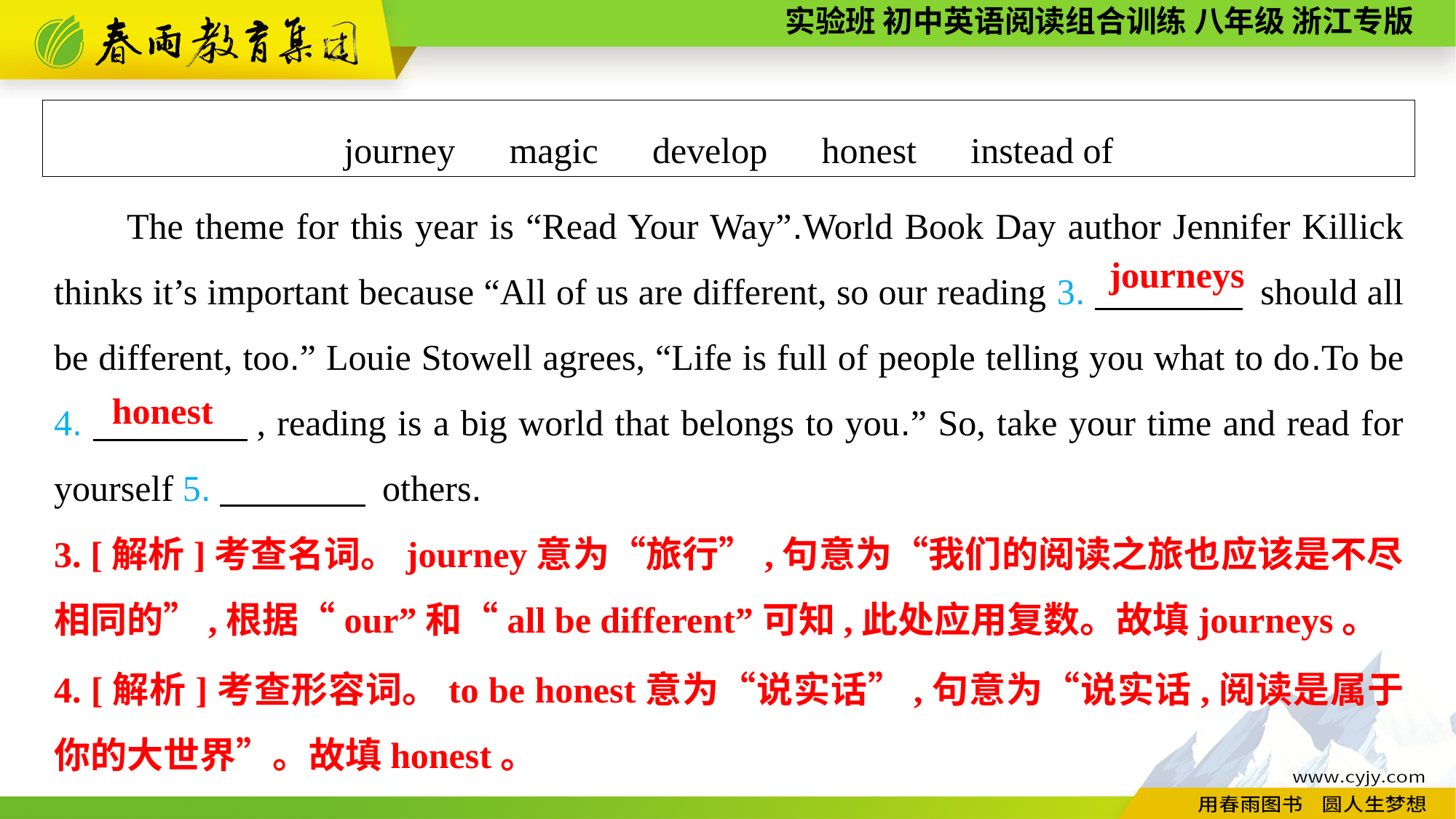

journey　magic　develop　honest　instead of
The theme for this year is “Read Your Way”.World Book Day author Jennifer Killick thinks it’s important because “All of us are different, so our reading 3.　　　　 should all be different, too.” Louie Stowell agrees, “Life is full of people telling you what to do.To be 4.　　　　, reading is a big world that belongs to you.” So, take your time and read for yourself 5.　　　　 others.
journeys
 honest
3. [解析]考查名词。journey意为“旅行”,句意为“我们的阅读之旅也应该是不尽相同的”,根据“our”和“all be different”可知,此处应用复数。故填journeys。
4. [解析]考查形容词。to be honest意为“说实话”,句意为“说实话,阅读是属于你的大世界”。故填honest。